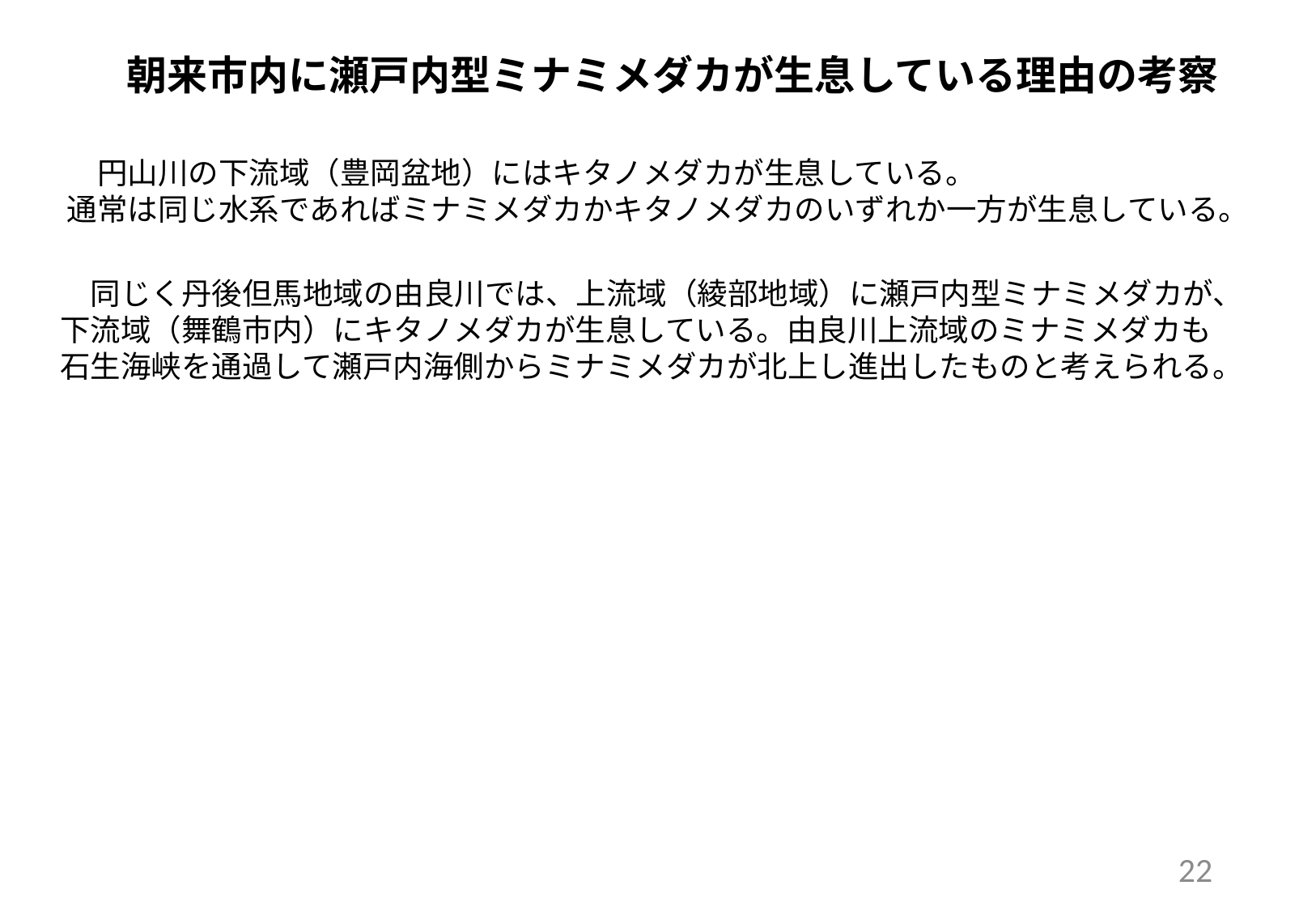

朝来市内に瀬戸内型ミナミメダカが生息している理由の考察
　円山川の下流域（豊岡盆地）にはキタノメダカが生息している。
通常は同じ水系であればミナミメダカかキタノメダカのいずれか一方が生息している。
　同じく丹後但馬地域の由良川では、上流域（綾部地域）に瀬戸内型ミナミメダカが、下流域（舞鶴市内）にキタノメダカが生息している。由良川上流域のミナミメダカも石生海峡を通過して瀬戸内海側からミナミメダカが北上し進出したものと考えられる。
22